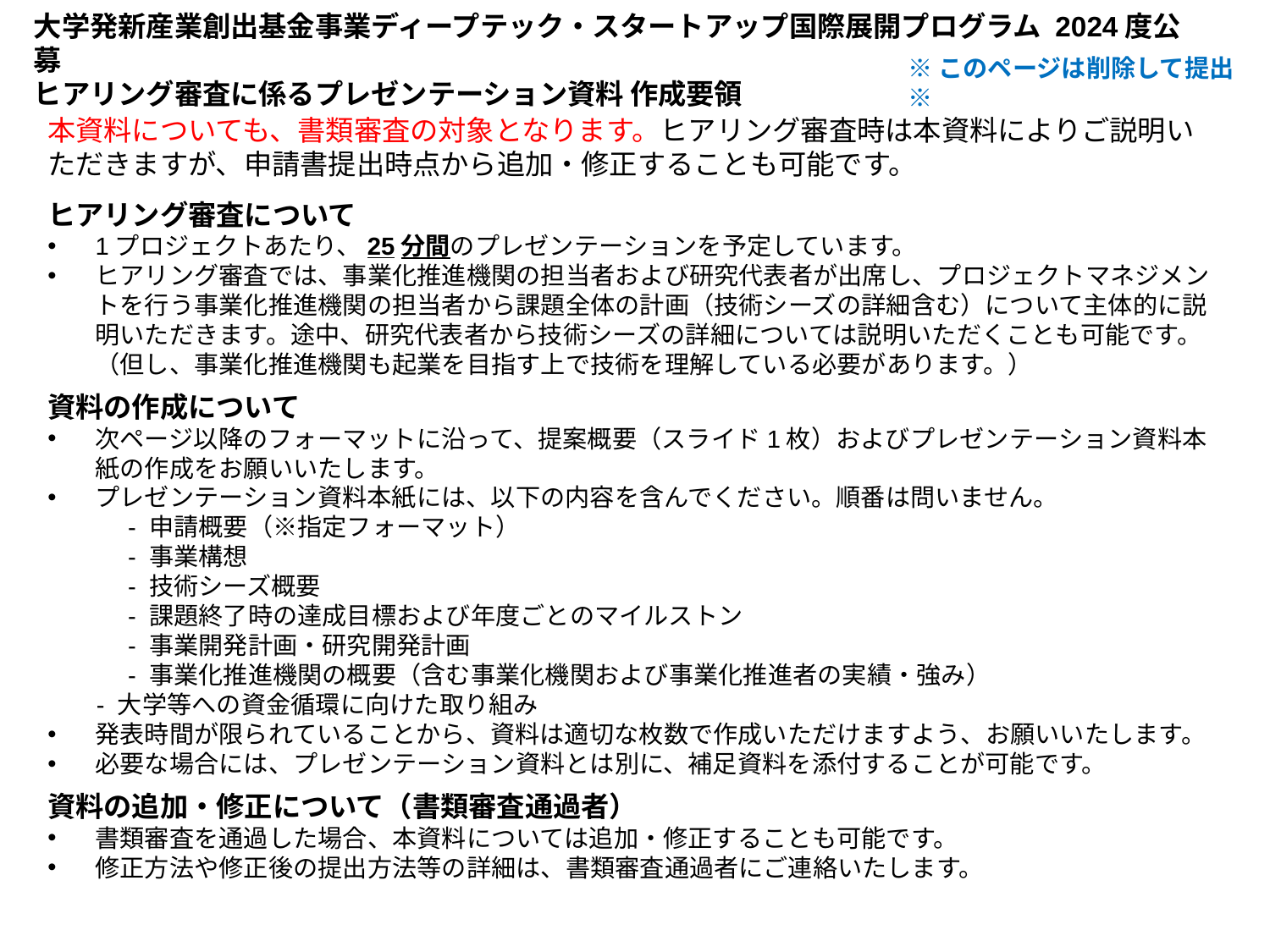

大学発新産業創出基金事業ディープテック・スタートアップ国際展開プログラム 2024度公募
ヒアリング審査に係るプレゼンテーション資料 作成要領
※このページは削除して提出※
本資料についても、書類審査の対象となります。ヒアリング審査時は本資料によりご説明いただきますが、申請書提出時点から追加・修正することも可能です。
ヒアリング審査について
1プロジェクトあたり、25分間のプレゼンテーションを予定しています。
ヒアリング審査では、事業化推進機関の担当者および研究代表者が出席し、プロジェクトマネジメントを行う事業化推進機関の担当者から課題全体の計画（技術シーズの詳細含む）について主体的に説明いただきます。途中、研究代表者から技術シーズの詳細については説明いただくことも可能です。（但し、事業化推進機関も起業を目指す上で技術を理解している必要があります。）
資料の作成について
次ページ以降のフォーマットに沿って、提案概要（スライド1枚）およびプレゼンテーション資料本紙の作成をお願いいたします。
プレゼンテーション資料本紙には、以下の内容を含んでください。順番は問いません。
　　　- 申請概要（※指定フォーマット）
　　　- 事業構想
　　　- 技術シーズ概要
　　　- 課題終了時の達成目標および年度ごとのマイルストン
　　　- 事業開発計画・研究開発計画
　　　- 事業化推進機関の概要（含む事業化機関および事業化推進者の実績・強み）
       - 大学等への資金循環に向けた取り組み
発表時間が限られていることから、資料は適切な枚数で作成いただけますよう、お願いいたします。
必要な場合には、プレゼンテーション資料とは別に、補足資料を添付することが可能です。
資料の追加・修正について（書類審査通過者）
書類審査を通過した場合、本資料については追加・修正することも可能です。
修正方法や修正後の提出方法等の詳細は、書類審査通過者にご連絡いたします。